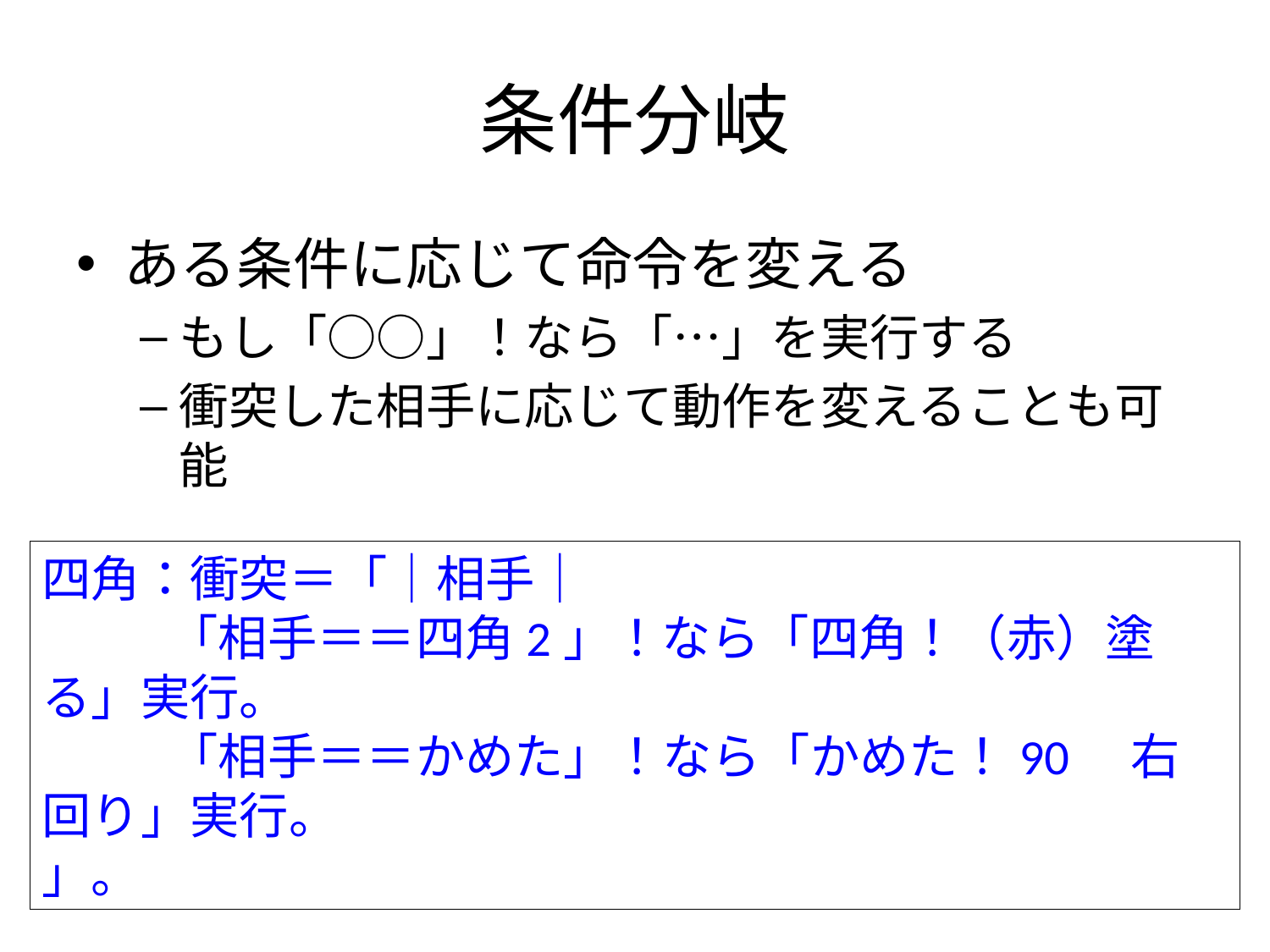

# 条件分岐
ある条件に応じて命令を変える
もし「○○」！なら「…」を実行する
衝突した相手に応じて動作を変えることも可能
四角：衝突＝「｜相手｜
	「相手＝＝四角2」！なら「四角！（赤）塗る」実行。
	「相手＝＝かめた」！なら「かめた！90　右回り」実行。
」。